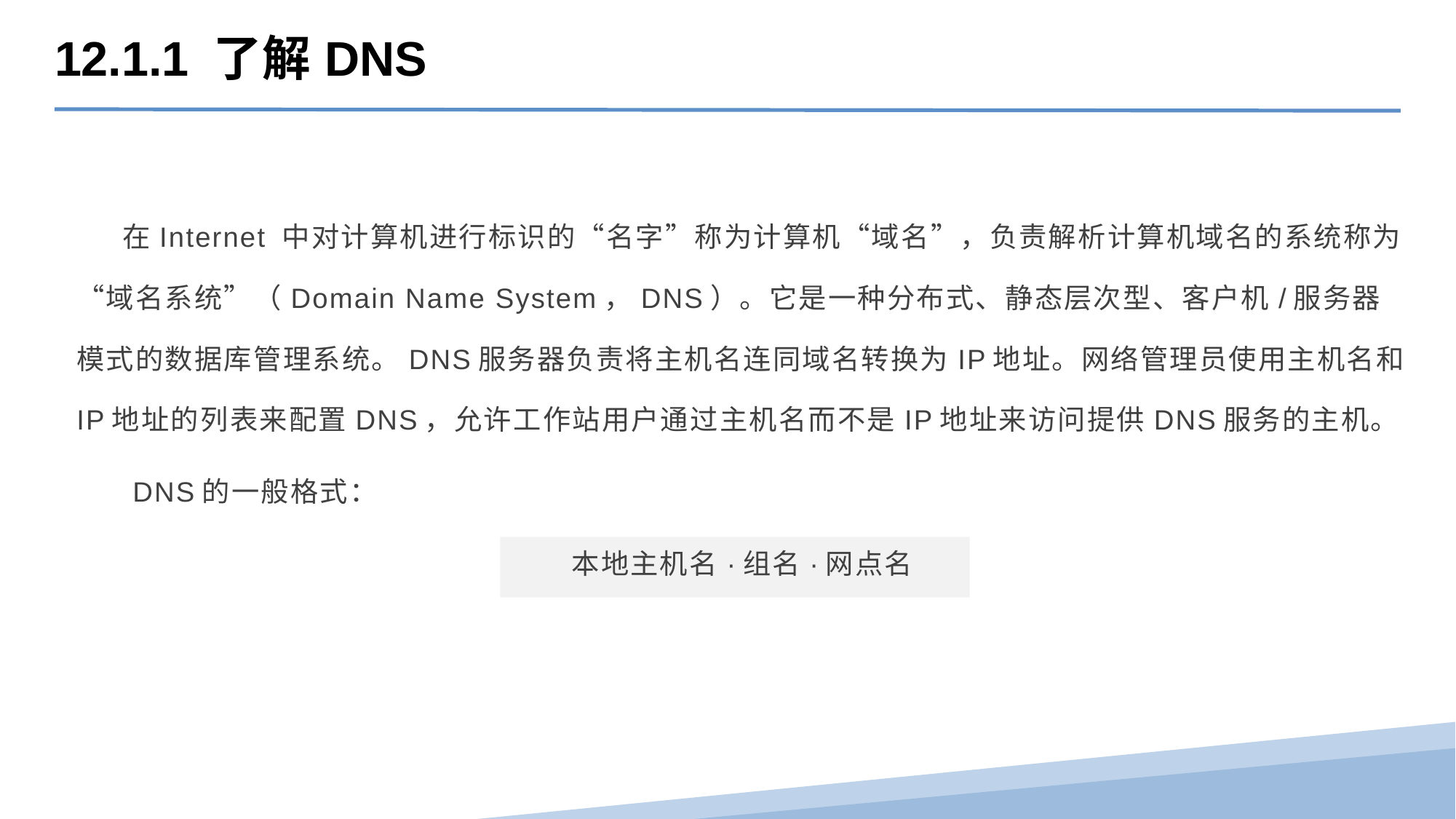

12.1.1 了解DNS
     在Internet 中对计算机进行标识的“名字”称为计算机“域名”，负责解析计算机域名的系统称为“域名系统”（Domain Name System，DNS）。它是一种分布式、静态层次型、客户机/服务器模式的数据库管理系统。DNS服务器负责将主机名连同域名转换为IP地址。网络管理员使用主机名和IP地址的列表来配置DNS，允许工作站用户通过主机名而不是IP地址来访问提供DNS服务的主机。
      DNS的一般格式：
本地主机名·组名·网点名